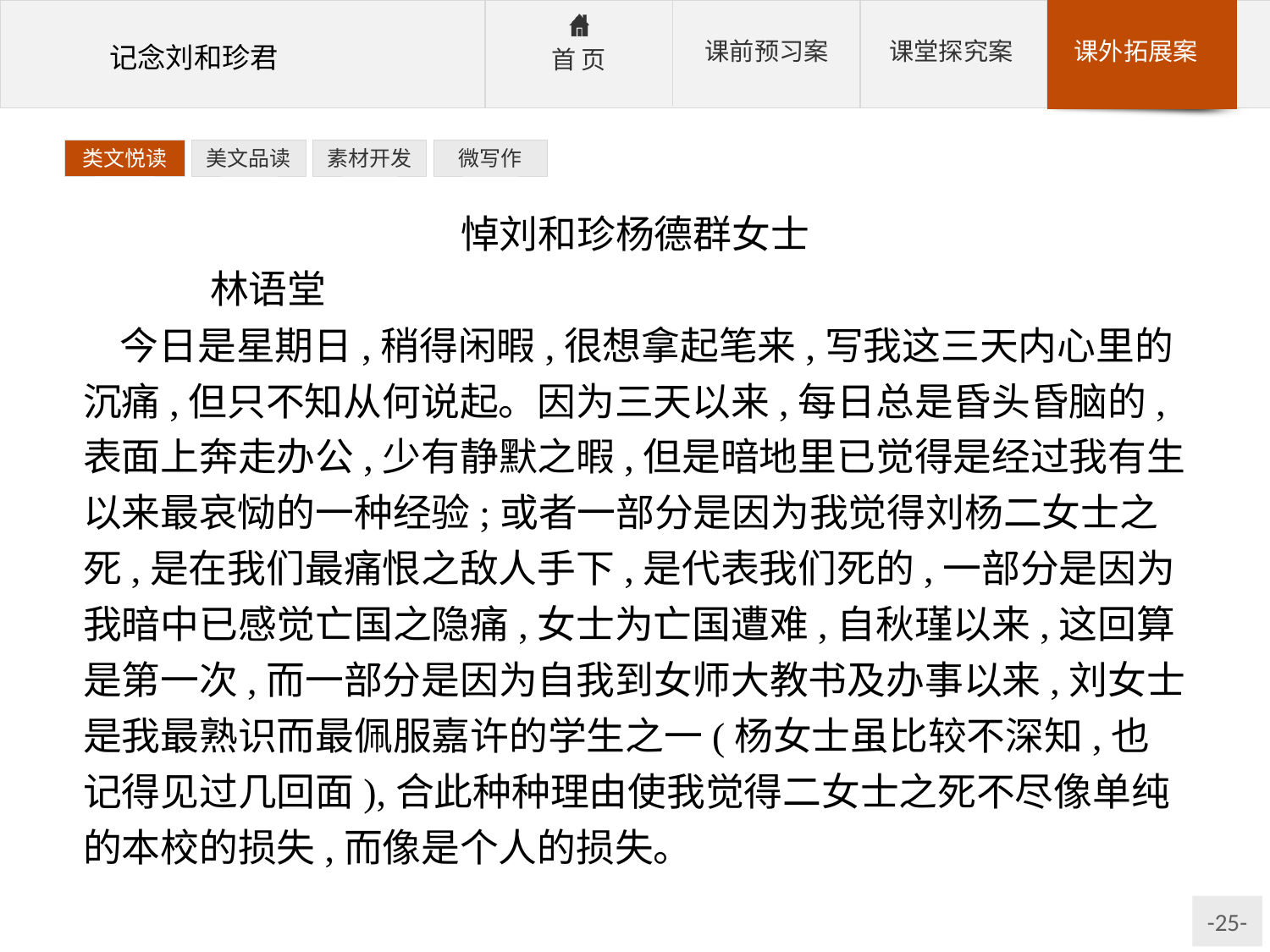

类文悦读
美文品读
素材开发
微写作
悼刘和珍杨德群女士
	林语堂
今日是星期日,稍得闲暇,很想拿起笔来,写我这三天内心里的沉痛,但只不知从何说起。因为三天以来,每日总是昏头昏脑的,表面上奔走办公,少有静默之暇,但是暗地里已觉得是经过我有生以来最哀恸的一种经验;或者一部分是因为我觉得刘杨二女士之死,是在我们最痛恨之敌人手下,是代表我们死的,一部分是因为我暗中已感觉亡国之隐痛,女士为亡国遭难,自秋瑾以来,这回算是第一次,而一部分是因为自我到女师大教书及办事以来,刘女士是我最熟识而最佩服嘉许的学生之一(杨女士虽比较不深知,也记得见过几回面),合此种种理由使我觉得二女士之死不尽像单纯的本校的损失,而像是个人的损失。